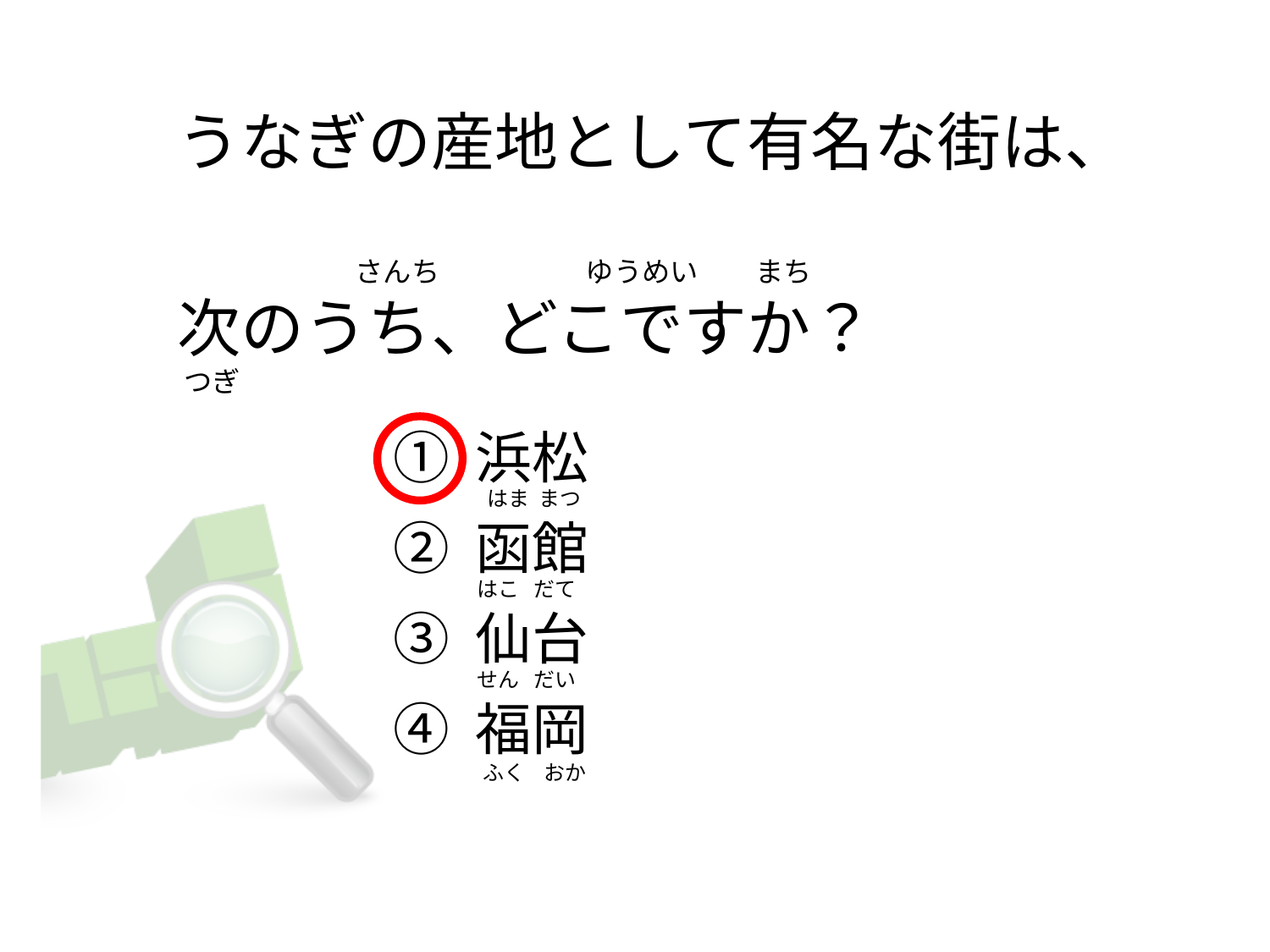

# うなぎの産地として有名な街は、                             さんち                       ゆうめい         まち 次のうち、どこですか？  つぎ
① 浜松
② 函館
③ 仙台
④ 福岡

 はま  まつ
はこ   だて
せん   だい
ふく    おか